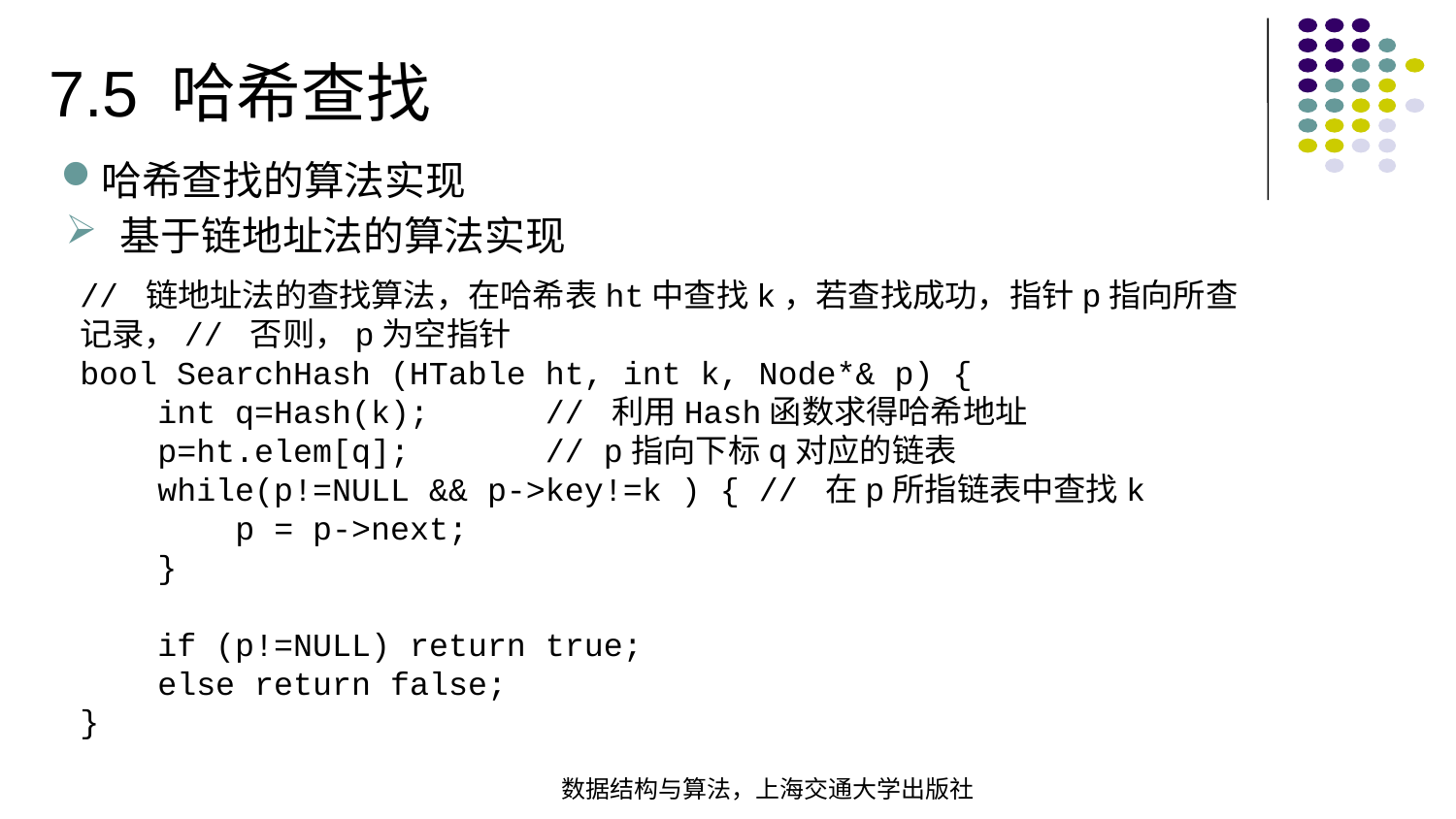

7.5 哈希查找
哈希查找的算法实现
基于链地址法的算法实现
// 链地址法的查找算法，在哈希表ht中查找k，若查找成功，指针p指向所查记录，// 否则，p为空指针
bool SearchHash (HTable ht, int k, Node*& p) {    int q=Hash(k);      // 利用Hash函数求得哈希地址    p=ht.elem[q];       // p指向下标q对应的链表     while(p!=NULL && p->key!=k ) { // 在p所指链表中查找k         p = p->next;    }      if (p!=NULL) return true;    else return false;
}